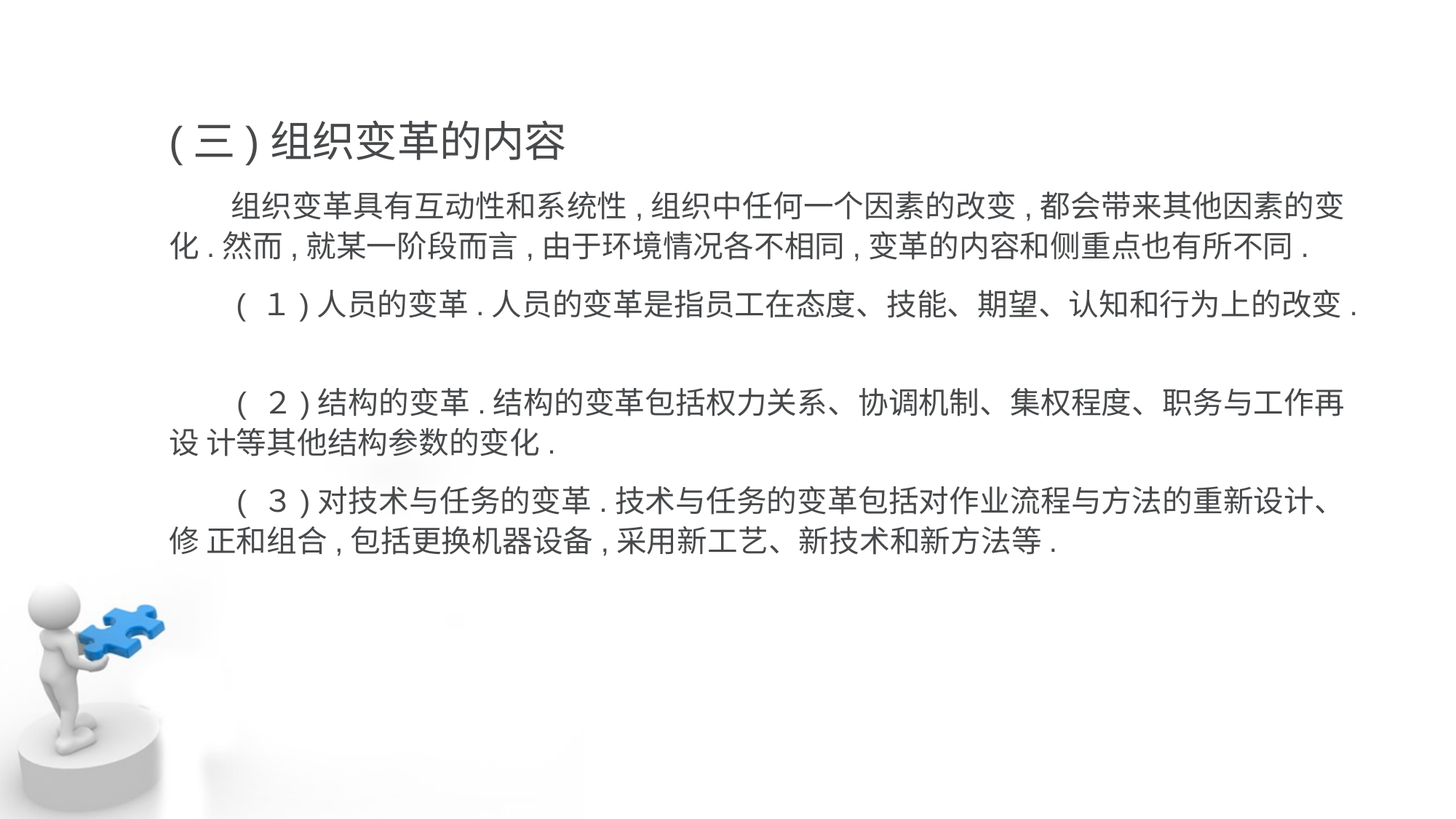

(三)组织变革的内容
        组织变革具有互动性和系统性,组织中任何一个因素的改变,都会带来其他因素的变 化.然而,就某一阶段而言,由于环境情况各不相同,变革的内容和侧重点也有所不同.
        ( １)人员的变革.人员的变革是指员工在态度、技能、期望、认知和行为上的改变.
        ( ２)结构的变革.结构的变革包括权力关系、协调机制、集权程度、职务与工作再设 计等其他结构参数的变化.
        ( ３)对技术与任务的变革.技术与任务的变革包括对作业流程与方法的重新设计、修 正和组合,包括更换机器设备,采用新工艺、新技术和新方法等.